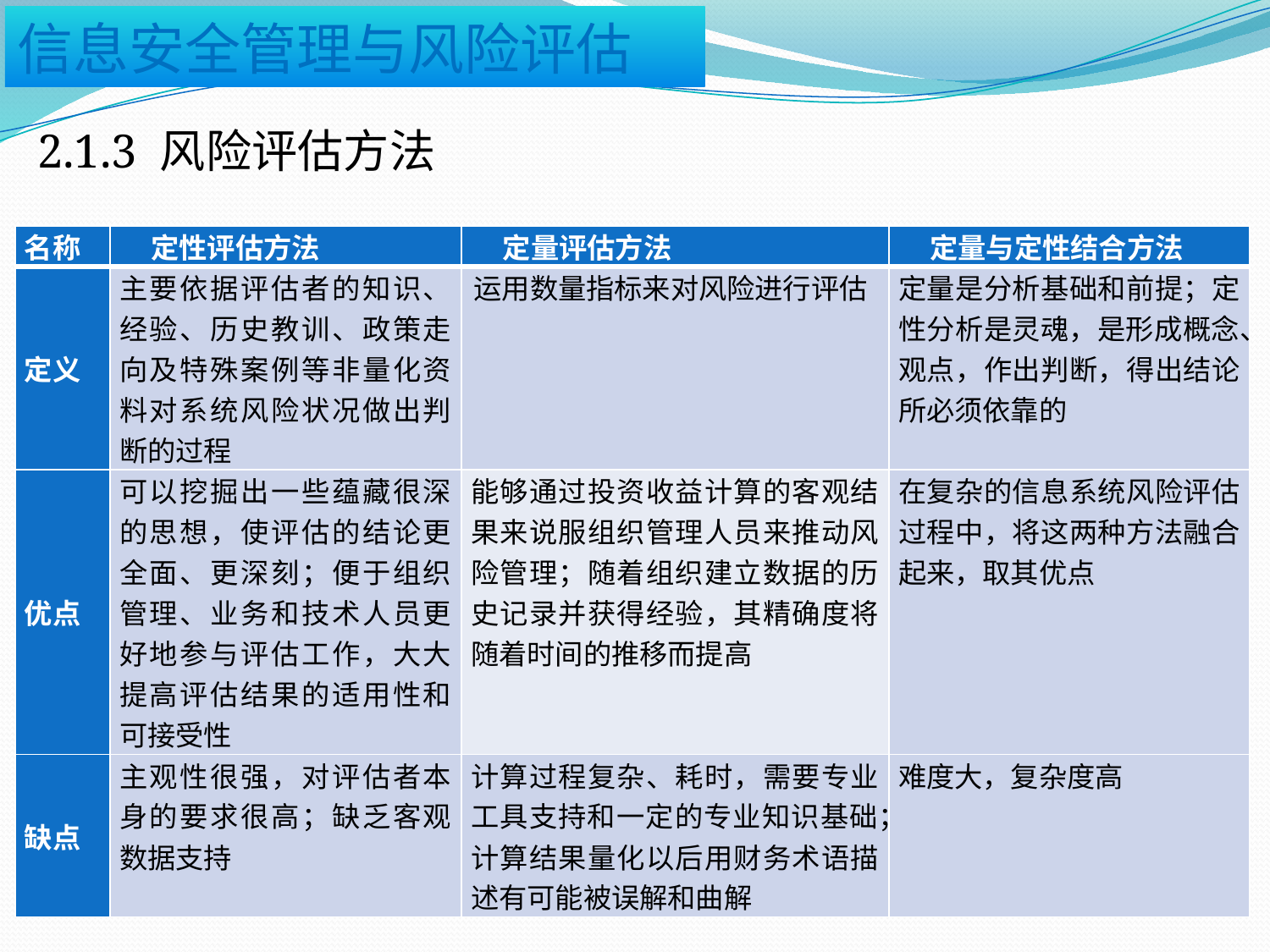

2.1.3 风险评估方法
| 名称 | 定性评估方法 | 定量评估方法 | 定量与定性结合方法 |
| --- | --- | --- | --- |
| 定义 | 主要依据评估者的知识、经验、历史教训、政策走向及特殊案例等非量化资料对系统风险状况做出判断的过程 | 运用数量指标来对风险进行评估 | 定量是分析基础和前提；定性分析是灵魂，是形成概念、观点，作出判断，得出结论所必须依靠的 |
| 优点 | 可以挖掘出一些蕴藏很深的思想，使评估的结论更全面、更深刻；便于组织管理、业务和技术人员更好地参与评估工作，大大提高评估结果的适用性和可接受性 | 能够通过投资收益计算的客观结果来说服组织管理人员来推动风险管理；随着组织建立数据的历史记录并获得经验，其精确度将随着时间的推移而提高 | 在复杂的信息系统风险评估过程中，将这两种方法融合起来，取其优点 |
| 缺点 | 主观性很强，对评估者本身的要求很高；缺乏客观数据支持 | 计算过程复杂、耗时，需要专业工具支持和一定的专业知识基础；计算结果量化以后用财务术语描述有可能被误解和曲解 | 难度大，复杂度高 |